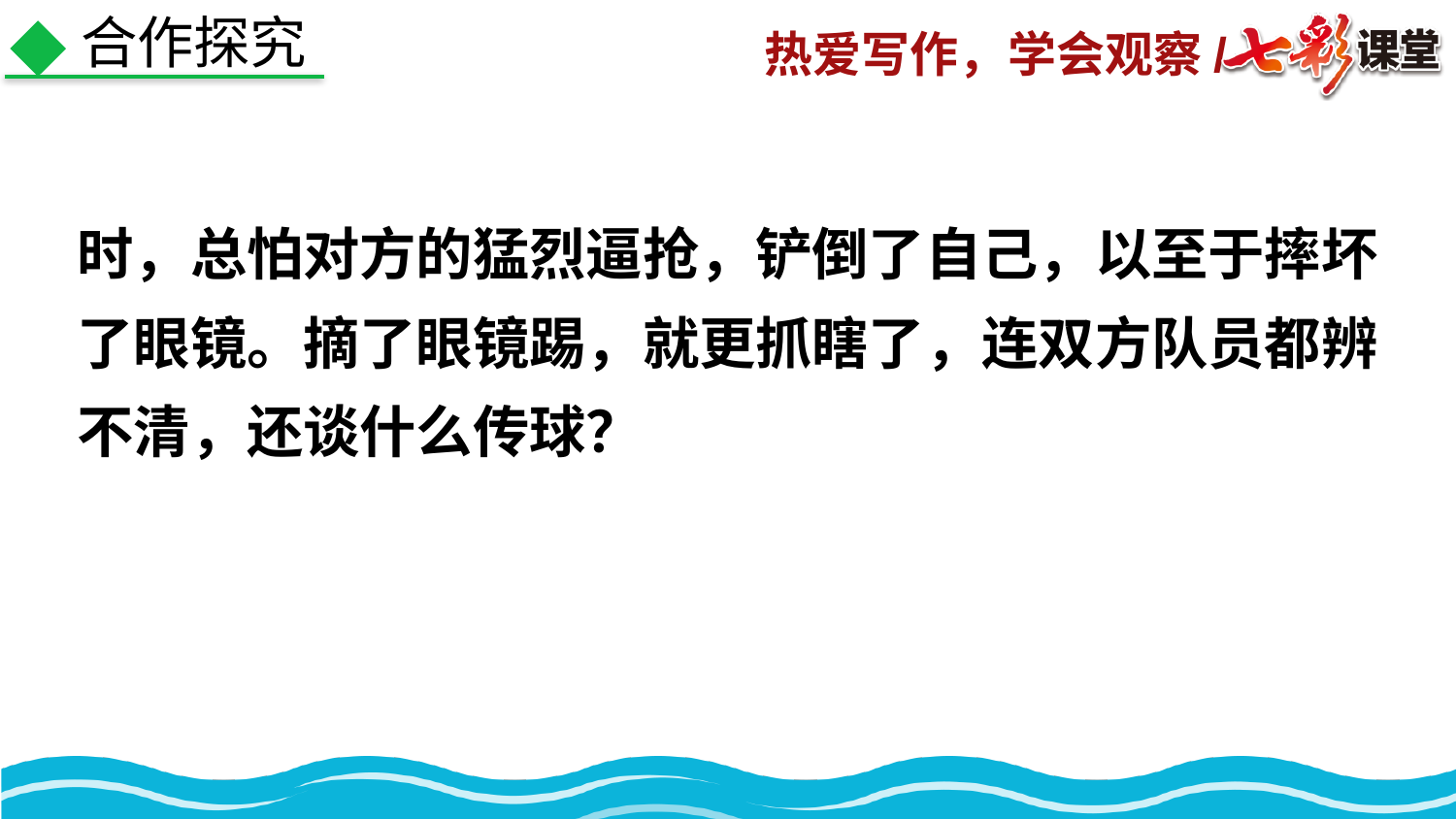

合作探究

时，总怕对方的猛烈逼抢，铲倒了自己，以至于摔坏了眼镜。摘了眼镜踢，就更抓瞎了，连双方队员都辨不清，还谈什么传球？